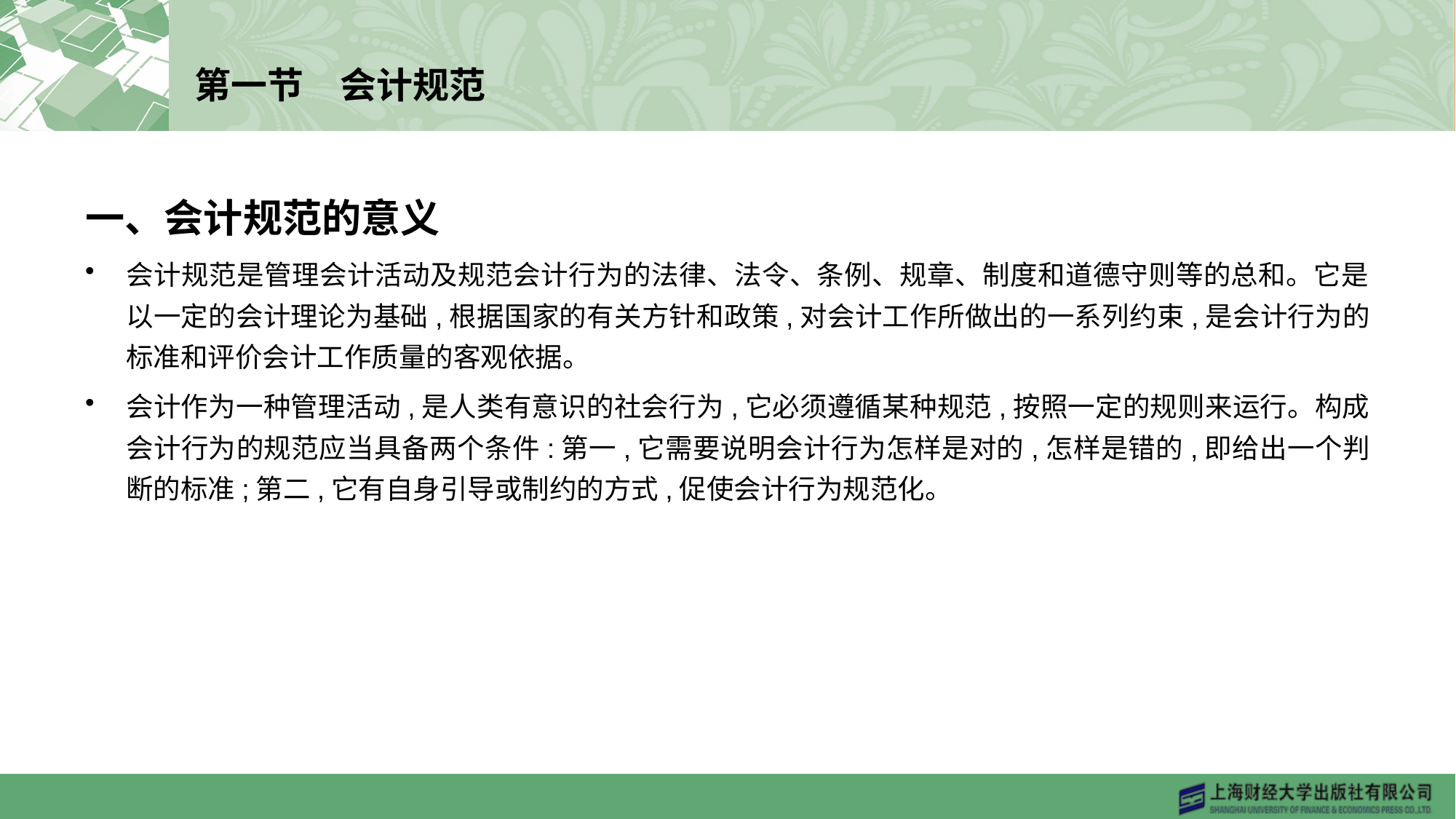

# 第一节　会计规范
一、会计规范的意义
会计规范是管理会计活动及规范会计行为的法律、法令、条例、规章、制度和道德守则等的总和。它是以一定的会计理论为基础,根据国家的有关方针和政策,对会计工作所做出的一系列约束,是会计行为的标准和评价会计工作质量的客观依据。
会计作为一种管理活动,是人类有意识的社会行为,它必须遵循某种规范,按照一定的规则来运行。构成会计行为的规范应当具备两个条件:第一,它需要说明会计行为怎样是对的,怎样是错的,即给出一个判断的标准;第二,它有自身引导或制约的方式,促使会计行为规范化。